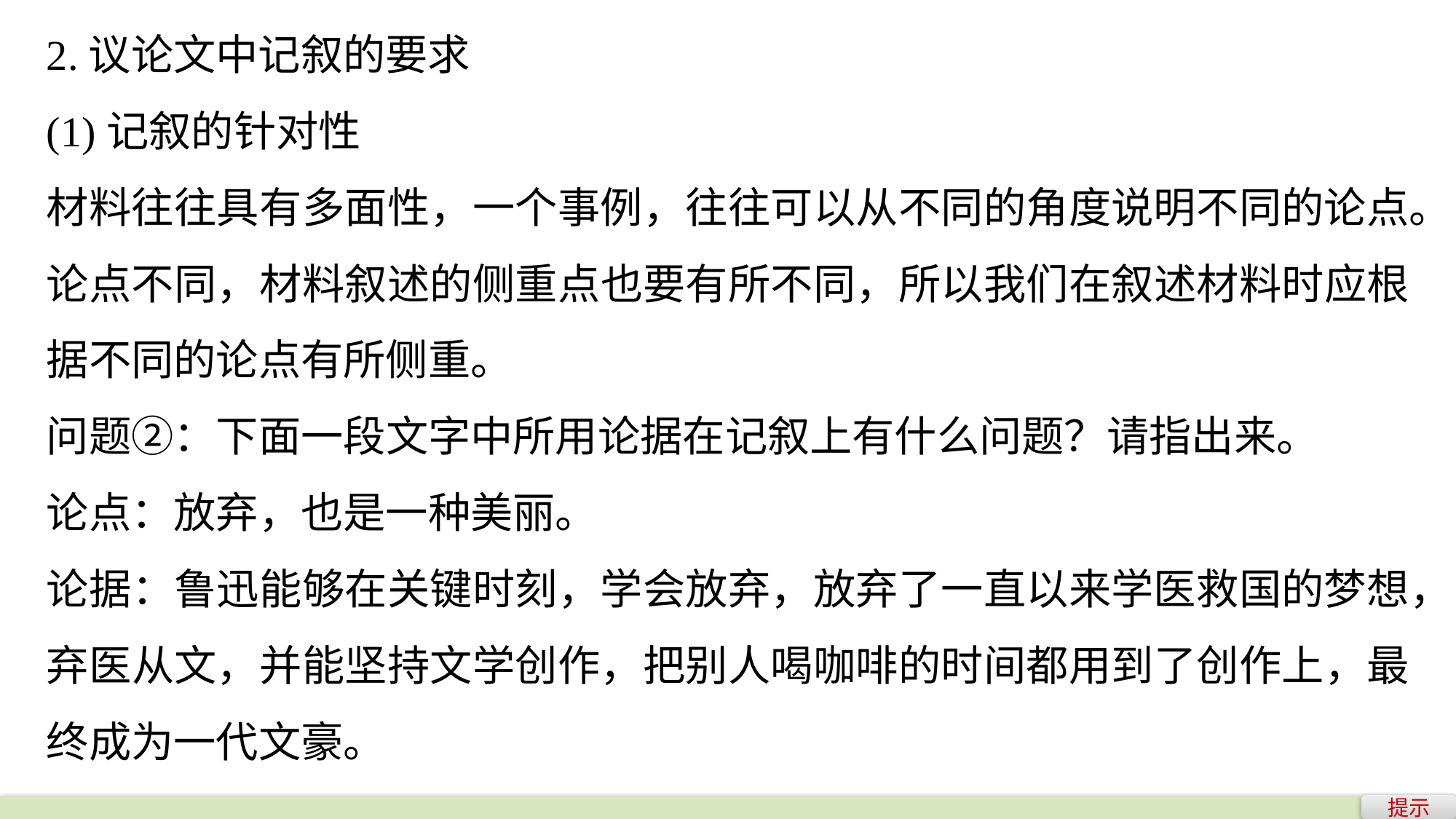

2.议论文中记叙的要求
(1)记叙的针对性
材料往往具有多面性，一个事例，往往可以从不同的角度说明不同的论点。论点不同，材料叙述的侧重点也要有所不同，所以我们在叙述材料时应根据不同的论点有所侧重。
问题②：下面一段文字中所用论据在记叙上有什么问题？请指出来。
论点：放弃，也是一种美丽。
论据：鲁迅能够在关键时刻，学会放弃，放弃了一直以来学医救国的梦想，弃医从文，并能坚持文学创作，把别人喝咖啡的时间都用到了创作上，最终成为一代文豪。
提示